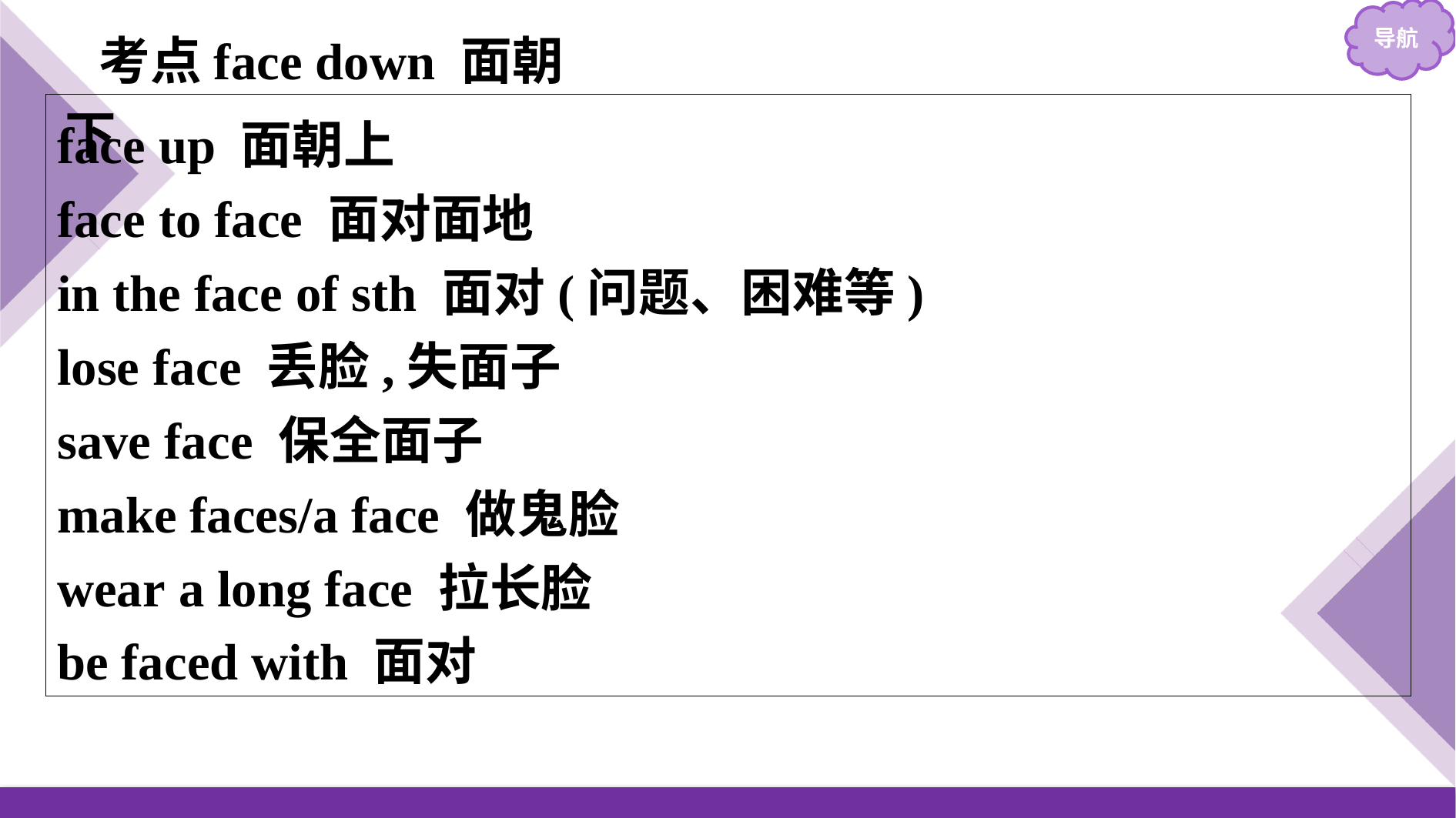

考点face down 面朝下
face up 面朝上
face to face 面对面地
in the face of sth 面对(问题、困难等)
lose face 丢脸,失面子
save face 保全面子
make faces/a face 做鬼脸
wear a long face 拉长脸
be faced with 面对